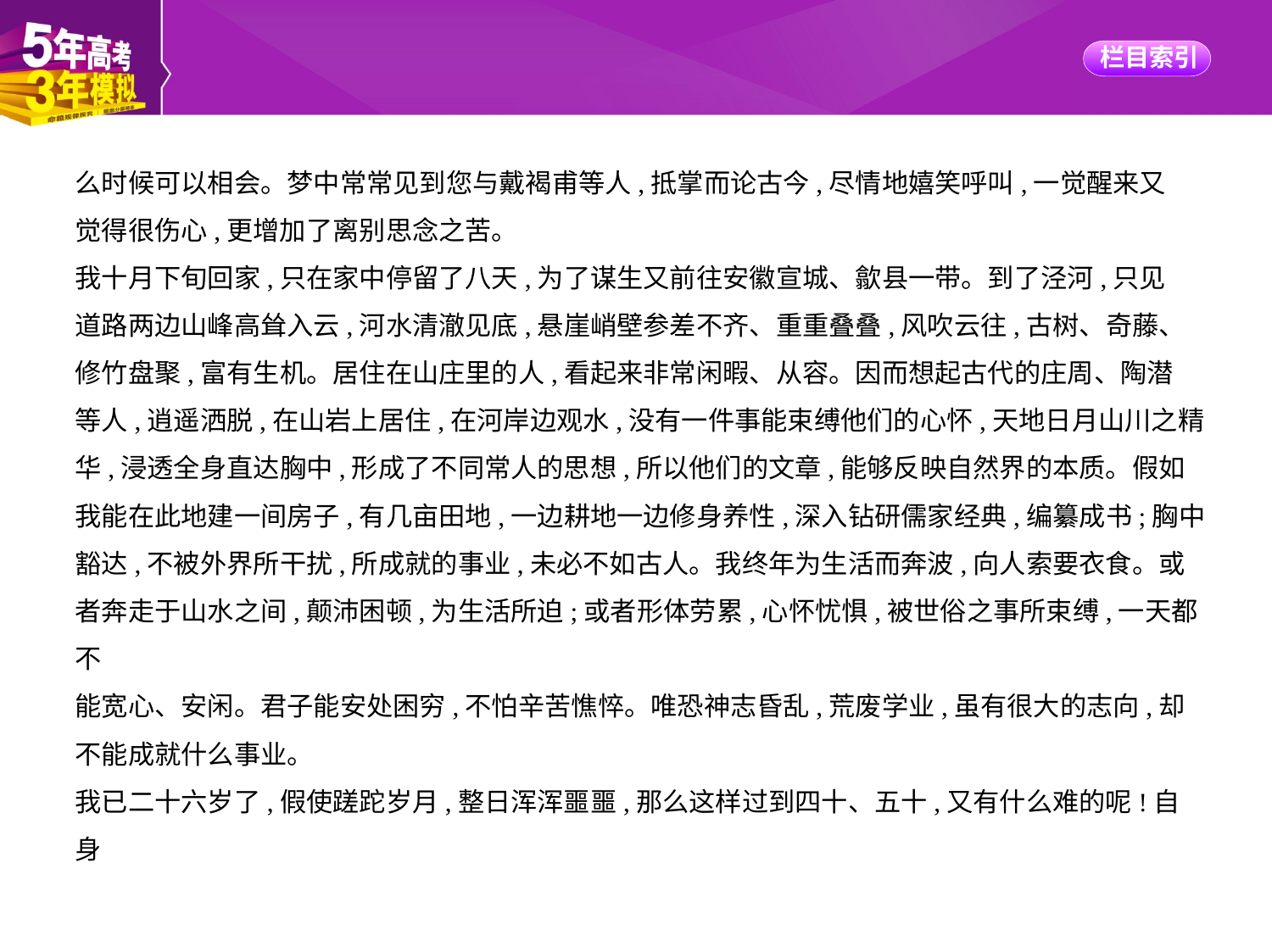

么时候可以相会。梦中常常见到您与戴褐甫等人,抵掌而论古今,尽情地嬉笑呼叫,一觉醒来又
觉得很伤心,更增加了离别思念之苦。
我十月下旬回家,只在家中停留了八天,为了谋生又前往安徽宣城、歙县一带。到了泾河,只见
道路两边山峰高耸入云,河水清澈见底,悬崖峭壁参差不齐、重重叠叠,风吹云往,古树、奇藤、
修竹盘聚,富有生机。居住在山庄里的人,看起来非常闲暇、从容。因而想起古代的庄周、陶潜
等人,逍遥洒脱,在山岩上居住,在河岸边观水,没有一件事能束缚他们的心怀,天地日月山川之精
华,浸透全身直达胸中,形成了不同常人的思想,所以他们的文章,能够反映自然界的本质。假如
我能在此地建一间房子,有几亩田地,一边耕地一边修身养性,深入钻研儒家经典,编纂成书;胸中
豁达,不被外界所干扰,所成就的事业,未必不如古人。我终年为生活而奔波,向人索要衣食。或
者奔走于山水之间,颠沛困顿,为生活所迫;或者形体劳累,心怀忧惧,被世俗之事所束缚,一天都不
能宽心、安闲。君子能安处困穷,不怕辛苦憔悴。唯恐神志昏乱,荒废学业,虽有很大的志向,却
不能成就什么事业。
我已二十六岁了,假使蹉跎岁月,整日浑浑噩噩,那么这样过到四十、五十,又有什么难的呢!自身